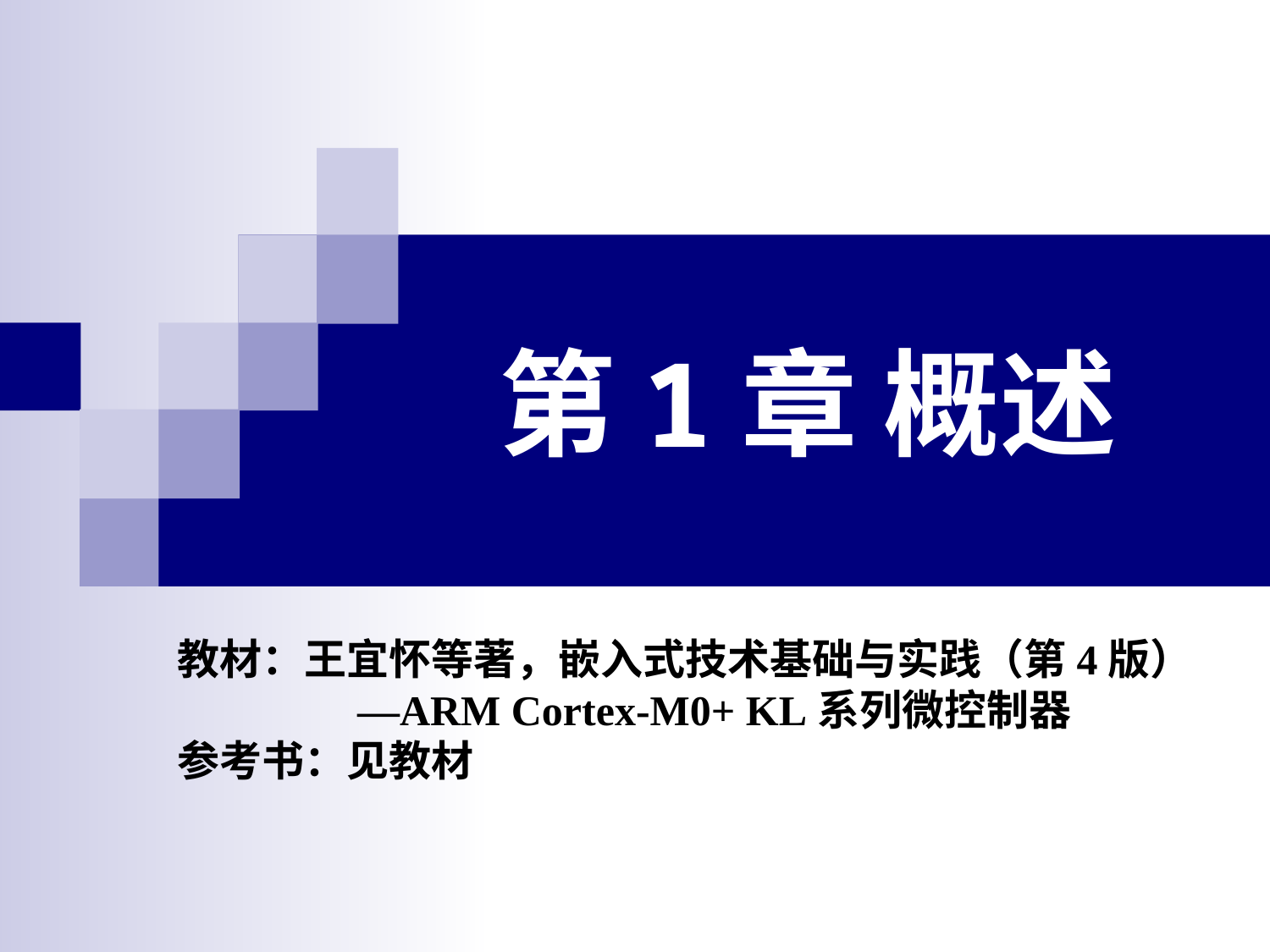

# 第1章 概述
教材：王宜怀等著，嵌入式技术基础与实践（第4版）
                 —ARM Cortex-M0+ KL系列微控制器
参考书：见教材